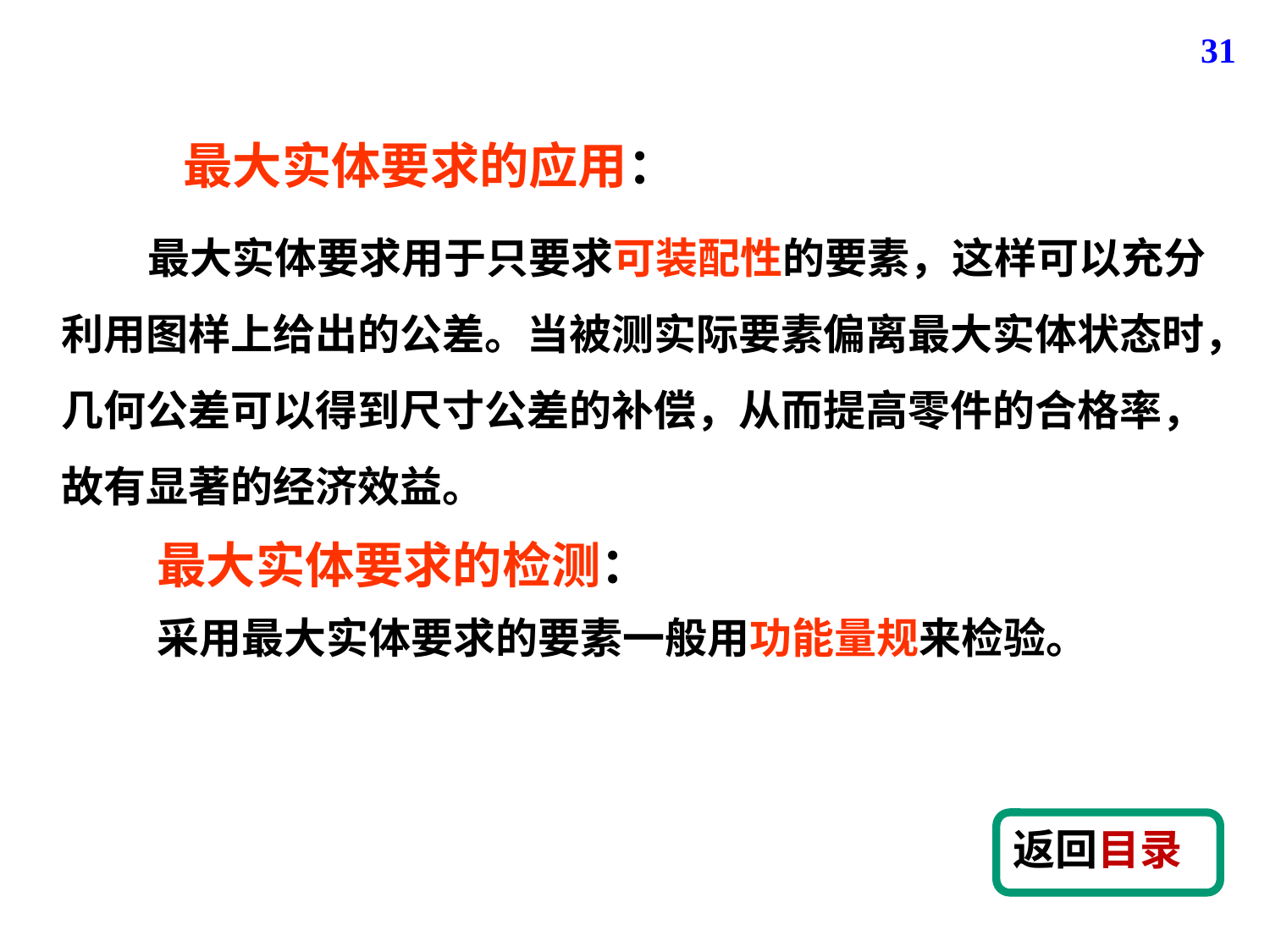

31
最大实体要求的应用：
        最大实体要求用于只要求可装配性的要素，这样可以充分利用图样上给出的公差。当被测实际要素偏离最大实体状态时，几何公差可以得到尺寸公差的补偿，从而提高零件的合格率，故有显著的经济效益。
最大实体要求的检测：
采用最大实体要求的要素一般用功能量规来检验。
返回目录